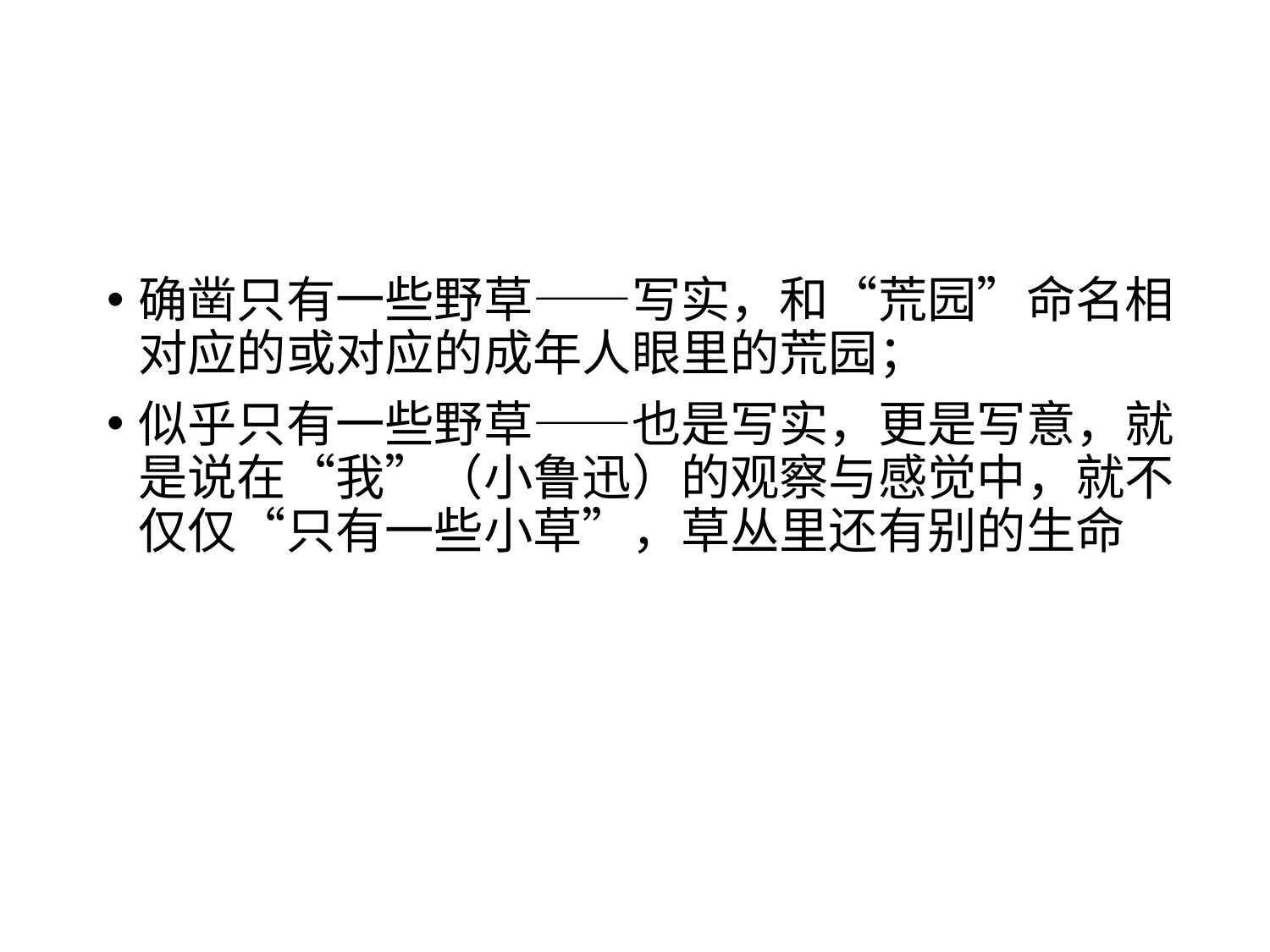

确凿只有一些野草——写实，和“荒园”命名相对应的或对应的成年人眼里的荒园；
似乎只有一些野草——也是写实，更是写意，就是说在“我”（小鲁迅）的观察与感觉中，就不仅仅“只有一些小草”，草丛里还有别的生命